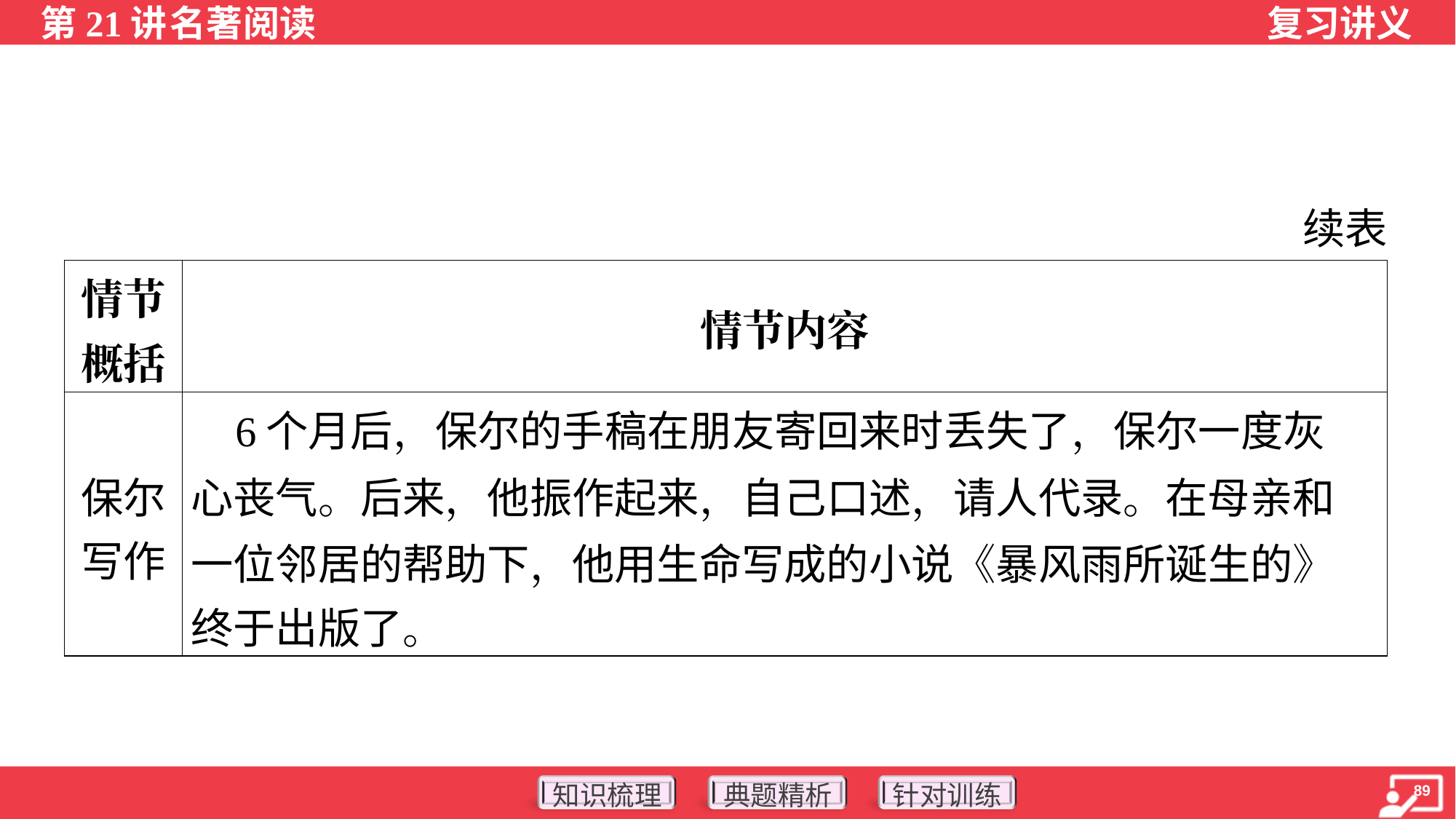

续表
| 情节 概括 | 情节内容 |
| --- | --- |
| 保尔 写作 | 6个月后，保尔的手稿在朋友寄回来时丢失了，保尔一度灰 心丧气。后来，他振作起来，自己口述，请人代录。在母亲和 一位邻居的帮助下，他用生命写成的小说《暴风雨所诞生的》 终于出版了。 |